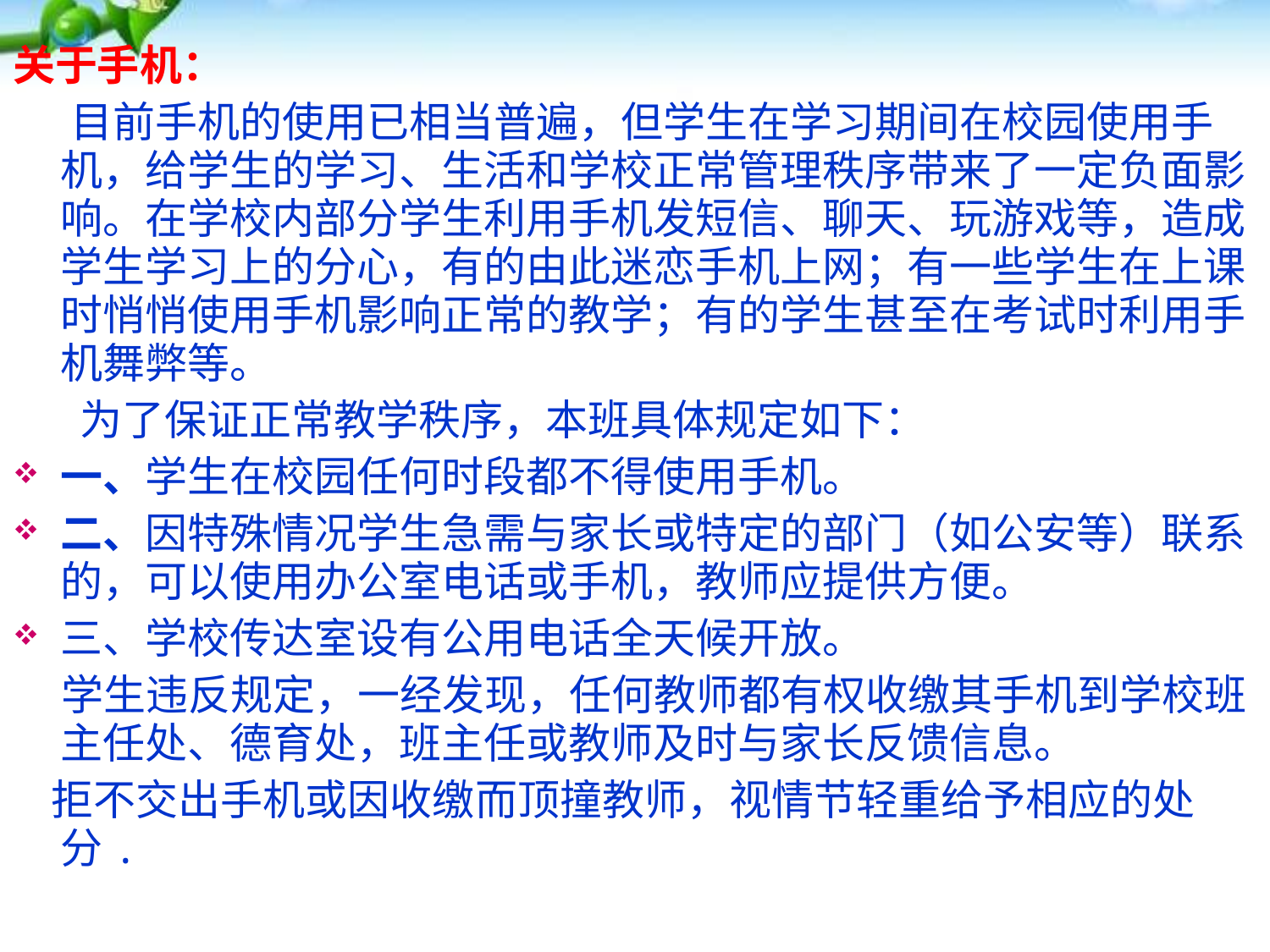

关于手机：
     目前手机的使用已相当普遍，但学生在学习期间在校园使用手机，给学生的学习、生活和学校正常管理秩序带来了一定负面影响。在学校内部分学生利用手机发短信、聊天、玩游戏等，造成学生学习上的分心，有的由此迷恋手机上网；有一些学生在上课时悄悄使用手机影响正常的教学；有的学生甚至在考试时利用手机舞弊等。
      为了保证正常教学秩序，本班具体规定如下：
一、学生在校园任何时段都不得使用手机。
二、因特殊情况学生急需与家长或特定的部门（如公安等）联系的，可以使用办公室电话或手机，教师应提供方便。
三、学校传达室设有公用电话全天候开放。
    学生违反规定，一经发现，任何教师都有权收缴其手机到学校班主任处、德育处，班主任或教师及时与家长反馈信息。
   拒不交出手机或因收缴而顶撞教师，视情节轻重给予相应的处分.